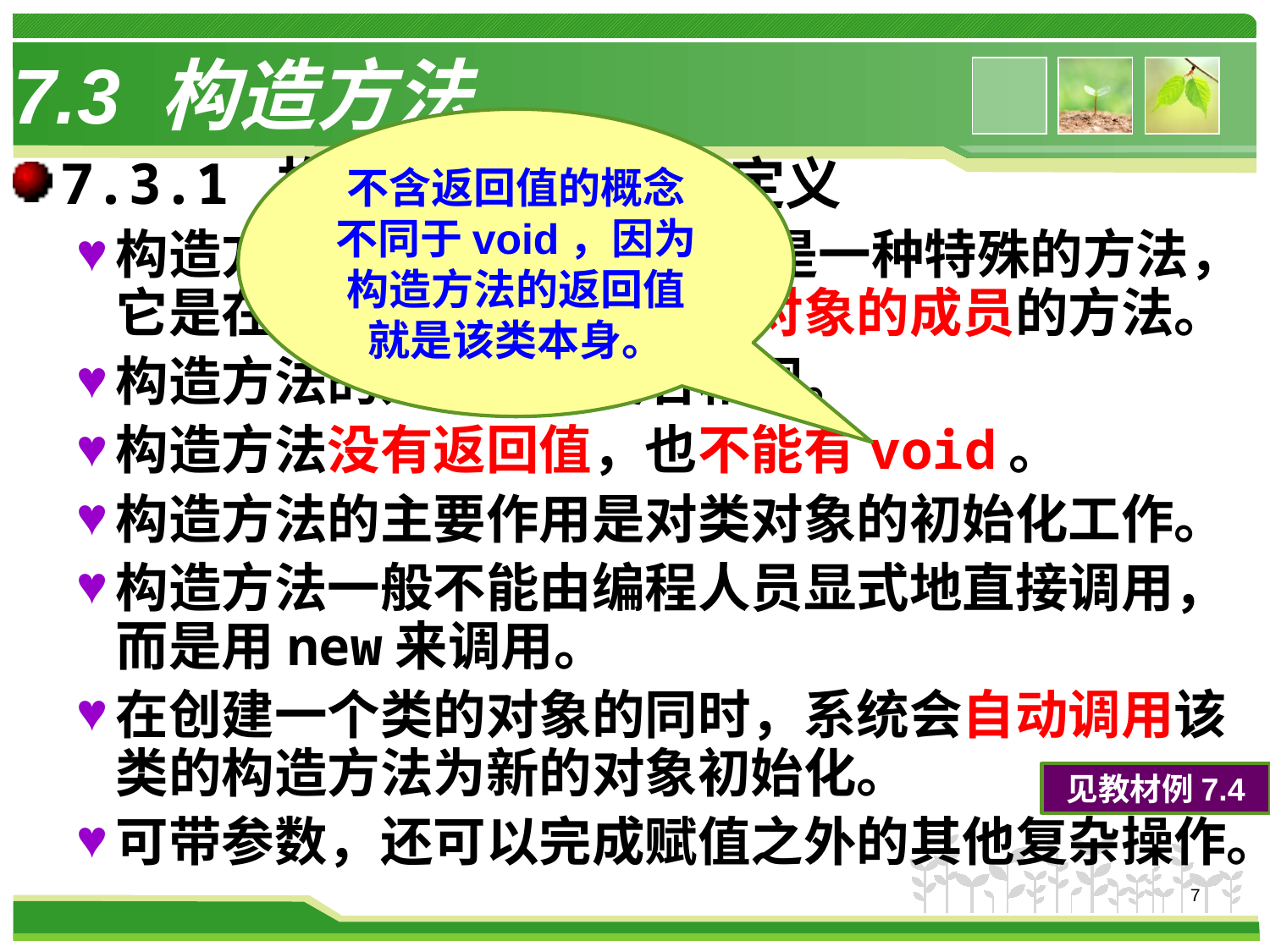

# 7.3 构造方法
不含返回值的概念 不同于void，因为构造方法的返回值就是该类本身。
7.3.1 构造方法的作用与定义
构造方法(constructor)是一种特殊的方法，它是在对象被创建时初始化对象的成员的方法。
构造方法的方法名与类名相同。
构造方法没有返回值，也不能有void。
构造方法的主要作用是对类对象的初始化工作。
构造方法一般不能由编程人员显式地直接调用，而是用new来调用。
在创建一个类的对象的同时，系统会自动调用该类的构造方法为新的对象初始化。
可带参数，还可以完成赋值之外的其他复杂操作。
见教材例7.4
7